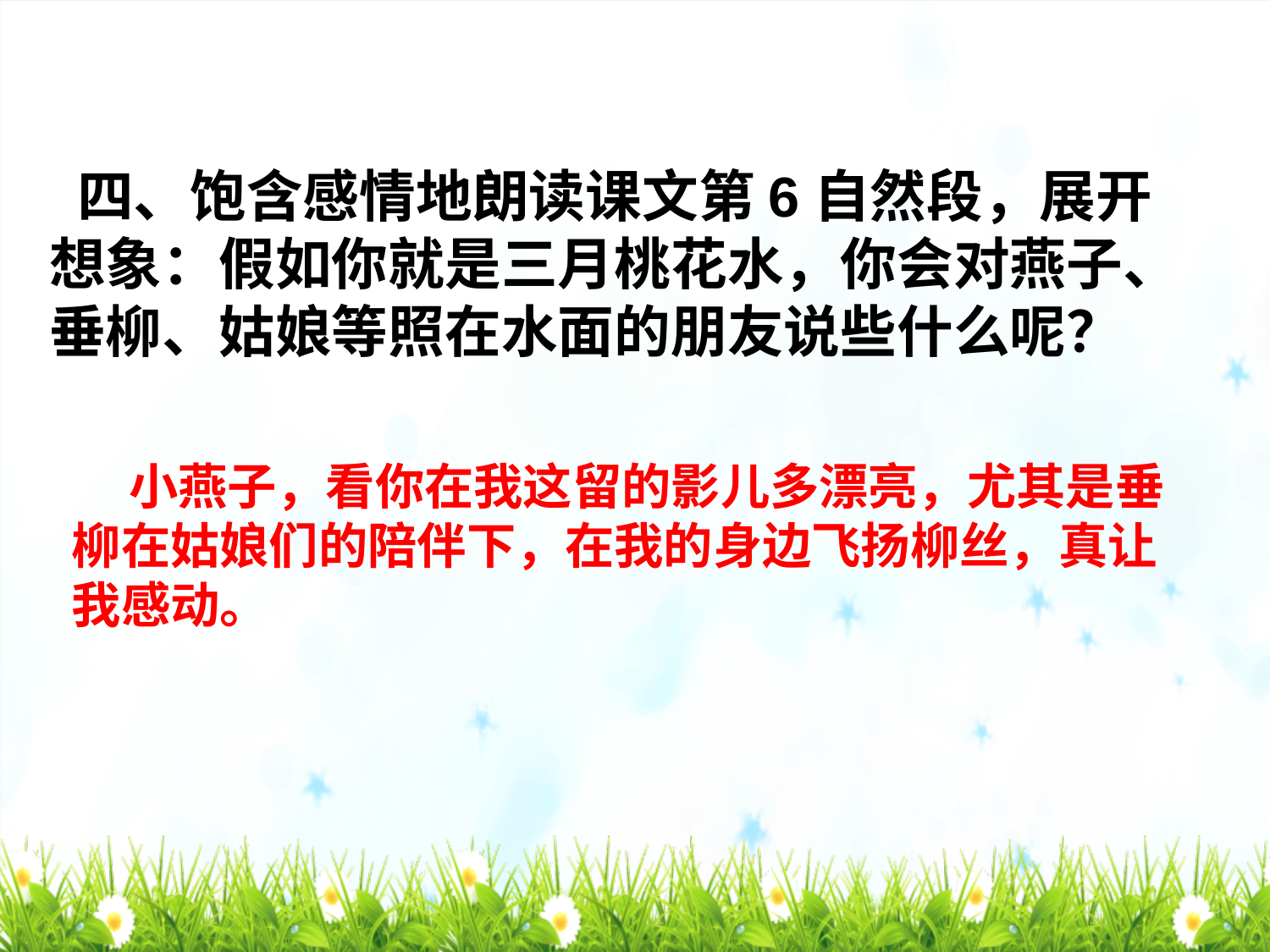

四、饱含感情地朗读课文第6自然段，展开想象：假如你就是三月桃花水，你会对燕子、垂柳、姑娘等照在水面的朋友说些什么呢？
    小燕子，看你在我这留的影儿多漂亮，尤其是垂柳在姑娘们的陪伴下，在我的身边飞扬柳丝，真让我感动。